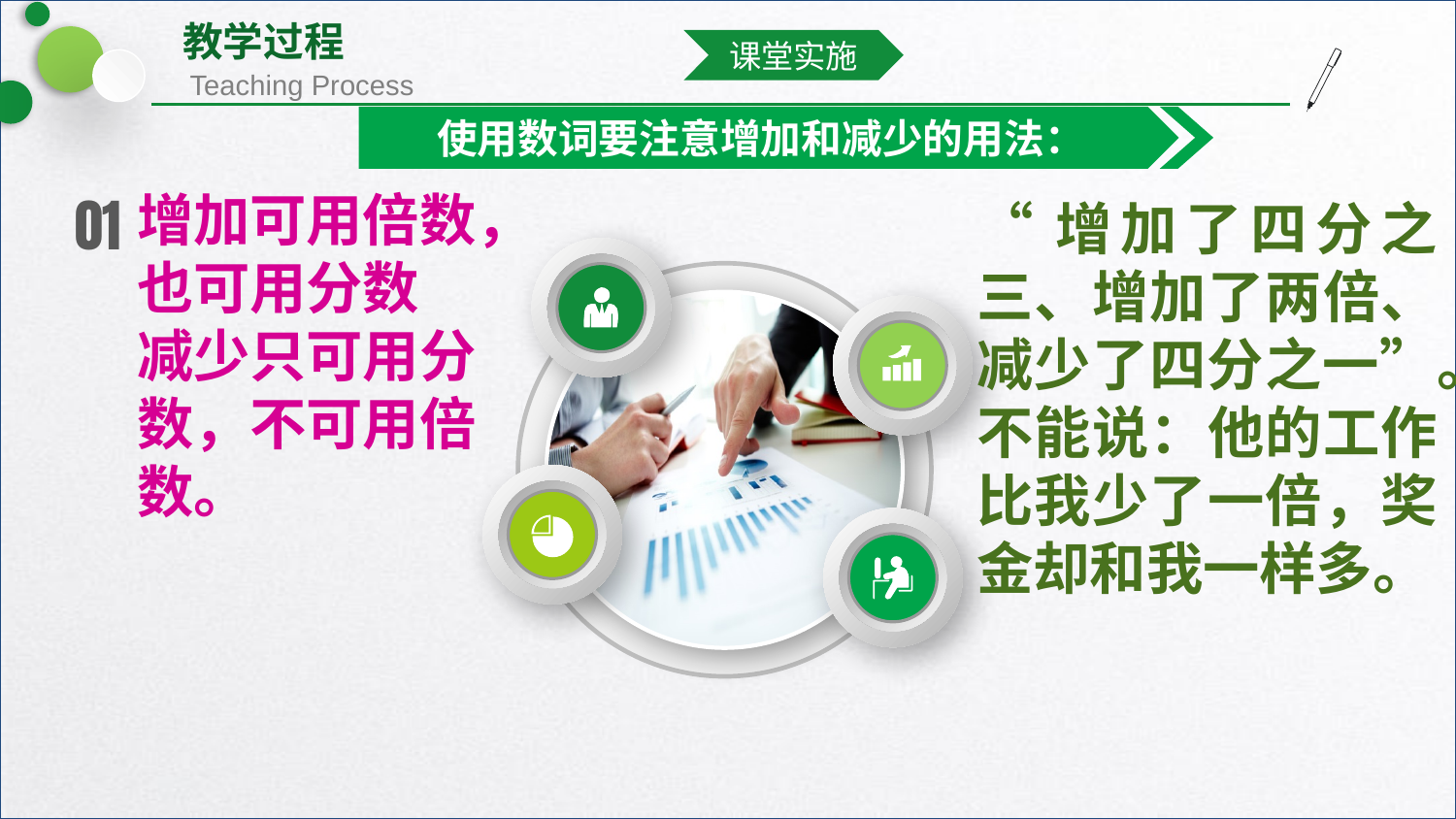

课堂实施

使用数词要注意增加和减少的用法：
增加可用倍数，也可用分数
减少只可用分数，不可用倍数。
01
“增加了四分之三、增加了两倍、减少了四分之一”。不能说：他的工作比我少了一倍，奖金却和我一样多。